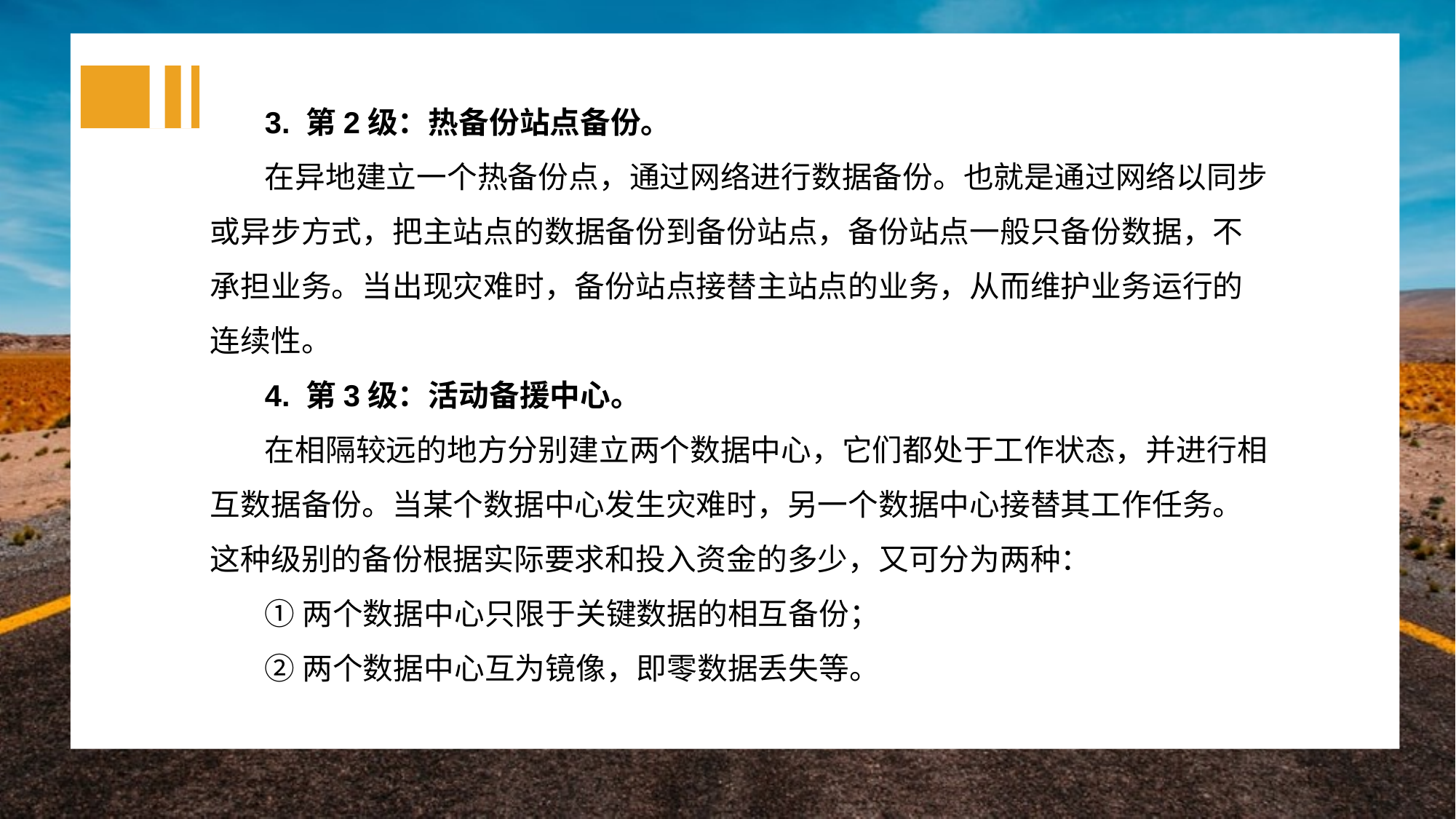

3. 第2级：热备份站点备份。
在异地建立一个热备份点，通过网络进行数据备份。也就是通过网络以同步或异步方式，把主站点的数据备份到备份站点，备份站点一般只备份数据，不承担业务。当出现灾难时，备份站点接替主站点的业务，从而维护业务运行的连续性。
4. 第3级：活动备援中心。
在相隔较远的地方分别建立两个数据中心，它们都处于工作状态，并进行相互数据备份。当某个数据中心发生灾难时，另一个数据中心接替其工作任务。这种级别的备份根据实际要求和投入资金的多少，又可分为两种：
①两个数据中心只限于关键数据的相互备份；
②两个数据中心互为镜像，即零数据丢失等。